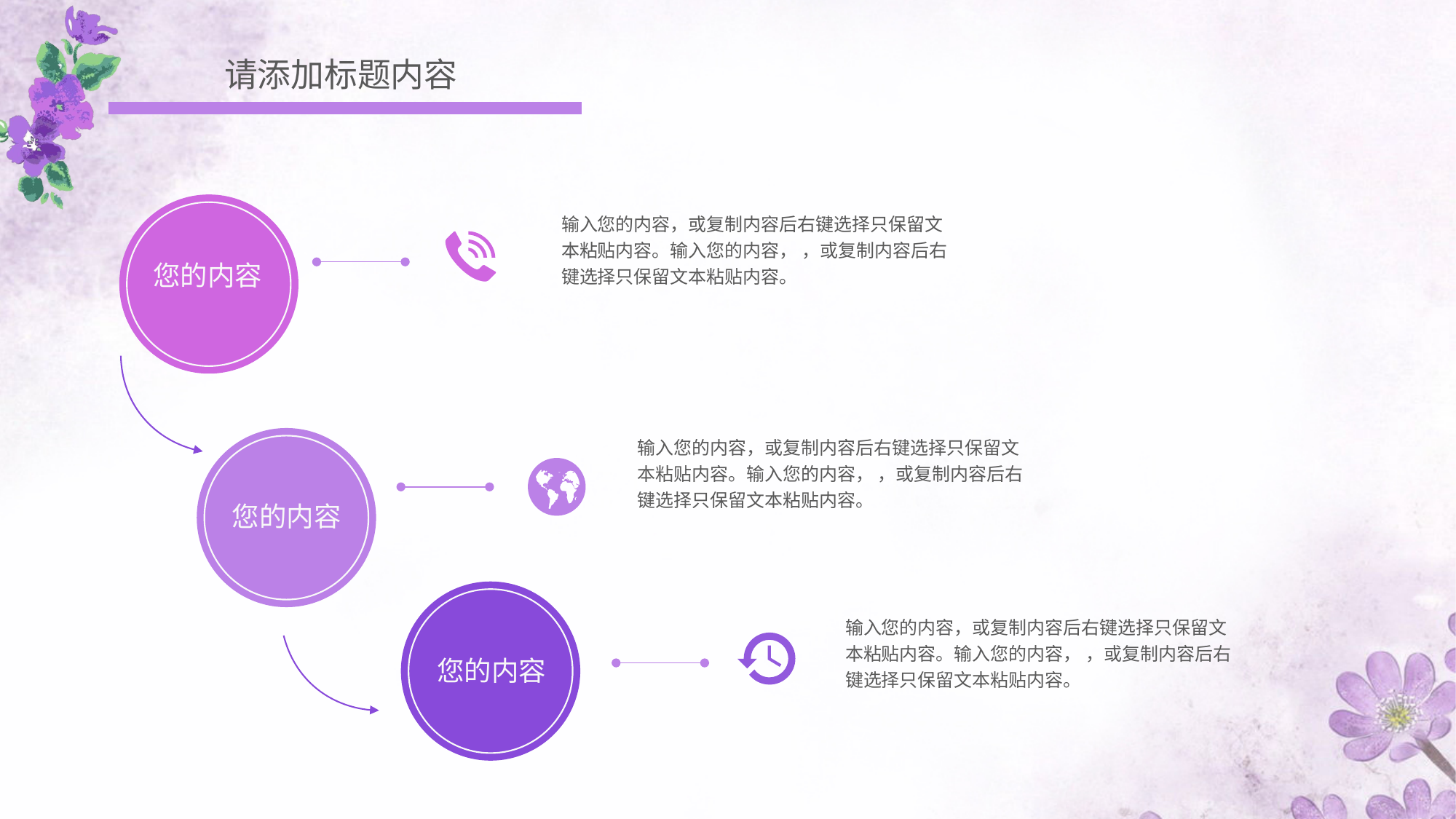

请添加标题内容

您的内容
输入您的内容，或复制内容后右键选择只保留文本粘贴内容。输入您的内容， ，或复制内容后右键选择只保留文本粘贴内容。

输入您的内容，或复制内容后右键选择只保留文本粘贴内容。输入您的内容， ，或复制内容后右键选择只保留文本粘贴内容。

您的内容

您的内容
输入您的内容，或复制内容后右键选择只保留文本粘贴内容。输入您的内容， ，或复制内容后右键选择只保留文本粘贴内容。